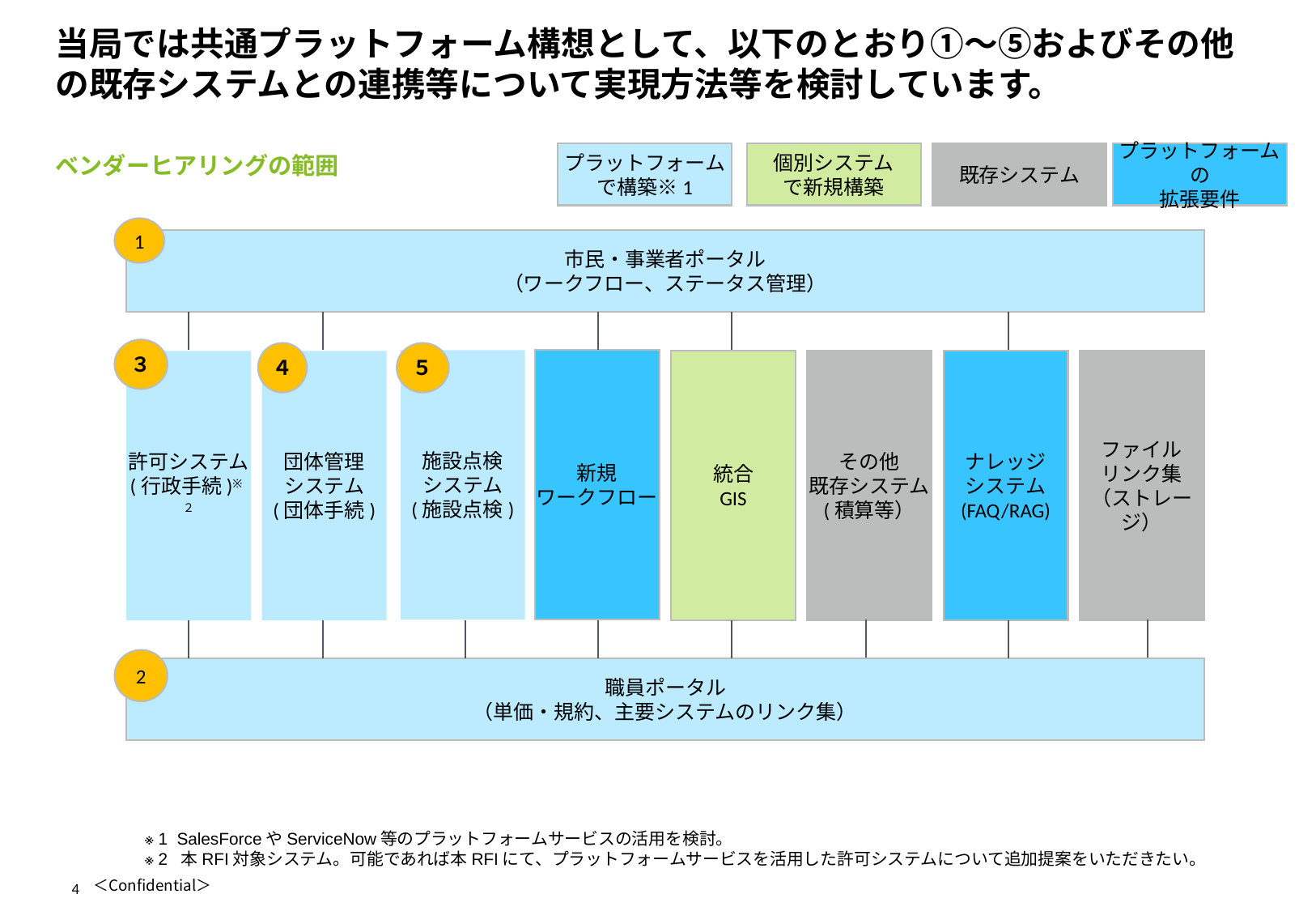

# 当局では共通プラットフォーム構想として、以下のとおり①～⑤およびその他の既存システムとの連携等について実現方法等を検討しています。
ベンダーヒアリングの範囲
プラットフォーム
で構築※1
個別システム
で新規構築
既存システム
プラットフォームの
拡張要件
1
市民・事業者ポータル
（ワークフロー、ステータス管理）
３
４
５
施設点検
システム
(施設点検)
新規
ワークフロー

許可システム
(行政手続)※２

統合
GIS
その他
既存システム
(積算等）
ナレッジ
システム
(FAQ/RAG)
ファイル
リンク集
（ストレージ）
団体管理
システム
(団体手続)
2
職員ポータル
（単価・規約、主要システムのリンク集）
※1  SalesForceやServiceNow等のプラットフォームサービスの活用を検討。
※2  本RFI対象システム。可能であれば本RFIにて、プラットフォームサービスを活用した許可システムについて追加提案をいただきたい。
4
＜Confidential＞